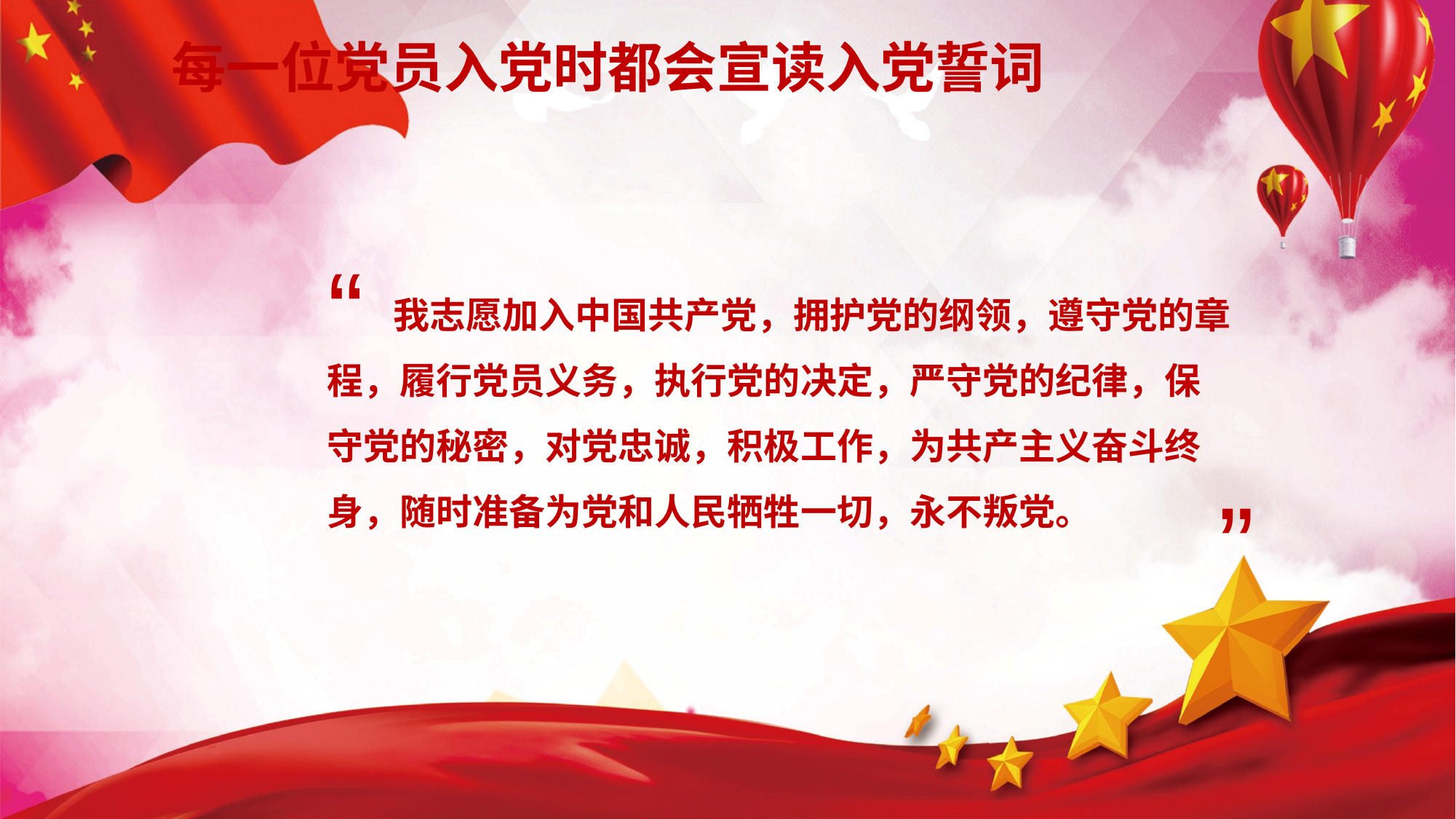

每一位党员入党时都会宣读入党誓词
“
”
       我志愿加入中国共产党，拥护党的纲领，遵守党的章程，履行党员义务，执行党的决定，严守党的纪律，保守党的秘密，对党忠诚，积极工作，为共产主义奋斗终身，随时准备为党和人民牺牲一切，永不叛党。
延时符